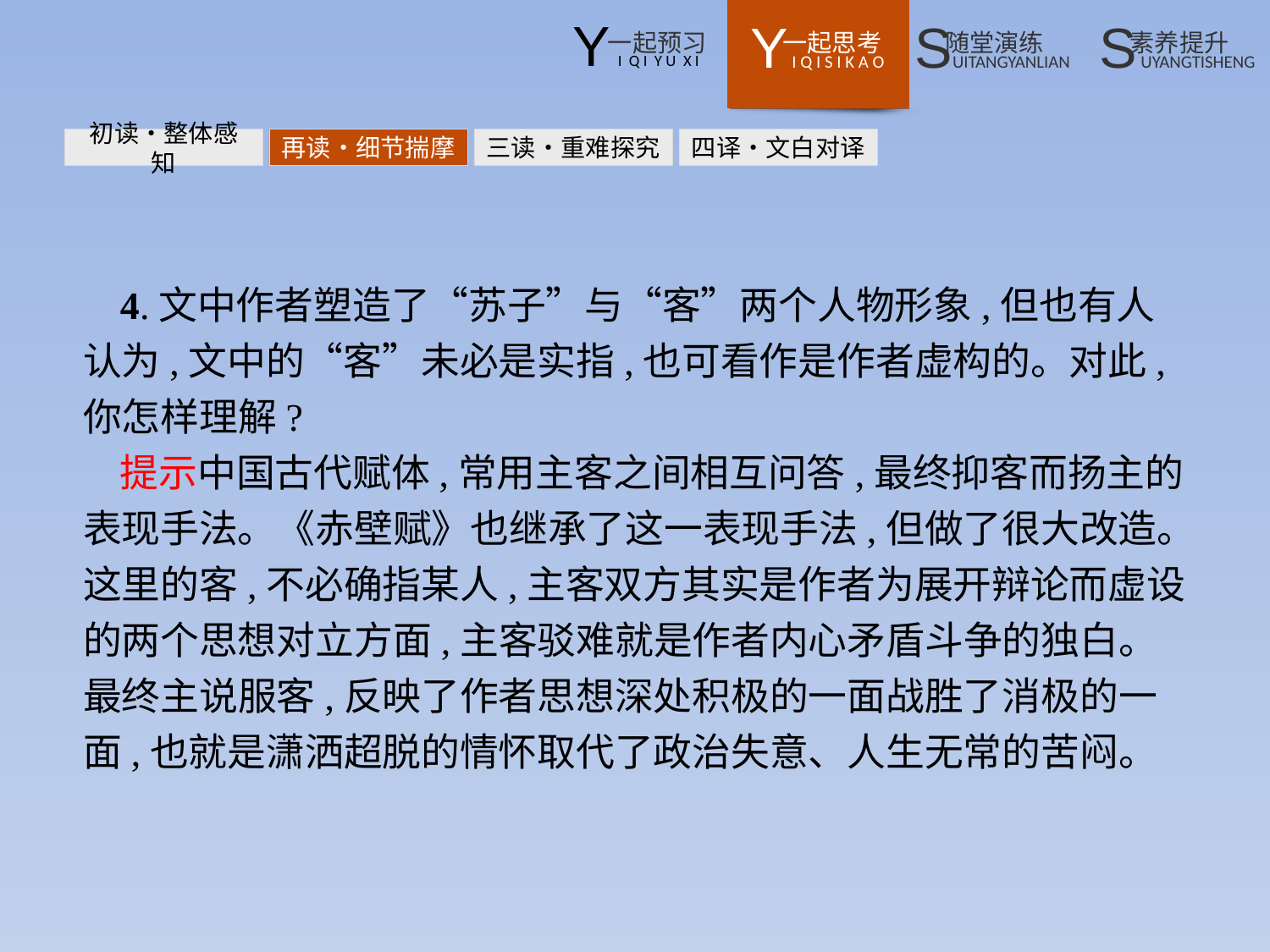

初读•整体感知
再读•细节揣摩
三读•重难探究
四译•文白对译
4.文中作者塑造了“苏子”与“客”两个人物形象,但也有人认为,文中的“客”未必是实指,也可看作是作者虚构的。对此,你怎样理解?
提示中国古代赋体,常用主客之间相互问答,最终抑客而扬主的表现手法。《赤壁赋》也继承了这一表现手法,但做了很大改造。这里的客,不必确指某人,主客双方其实是作者为展开辩论而虚设的两个思想对立方面,主客驳难就是作者内心矛盾斗争的独白。最终主说服客,反映了作者思想深处积极的一面战胜了消极的一面,也就是潇洒超脱的情怀取代了政治失意、人生无常的苦闷。